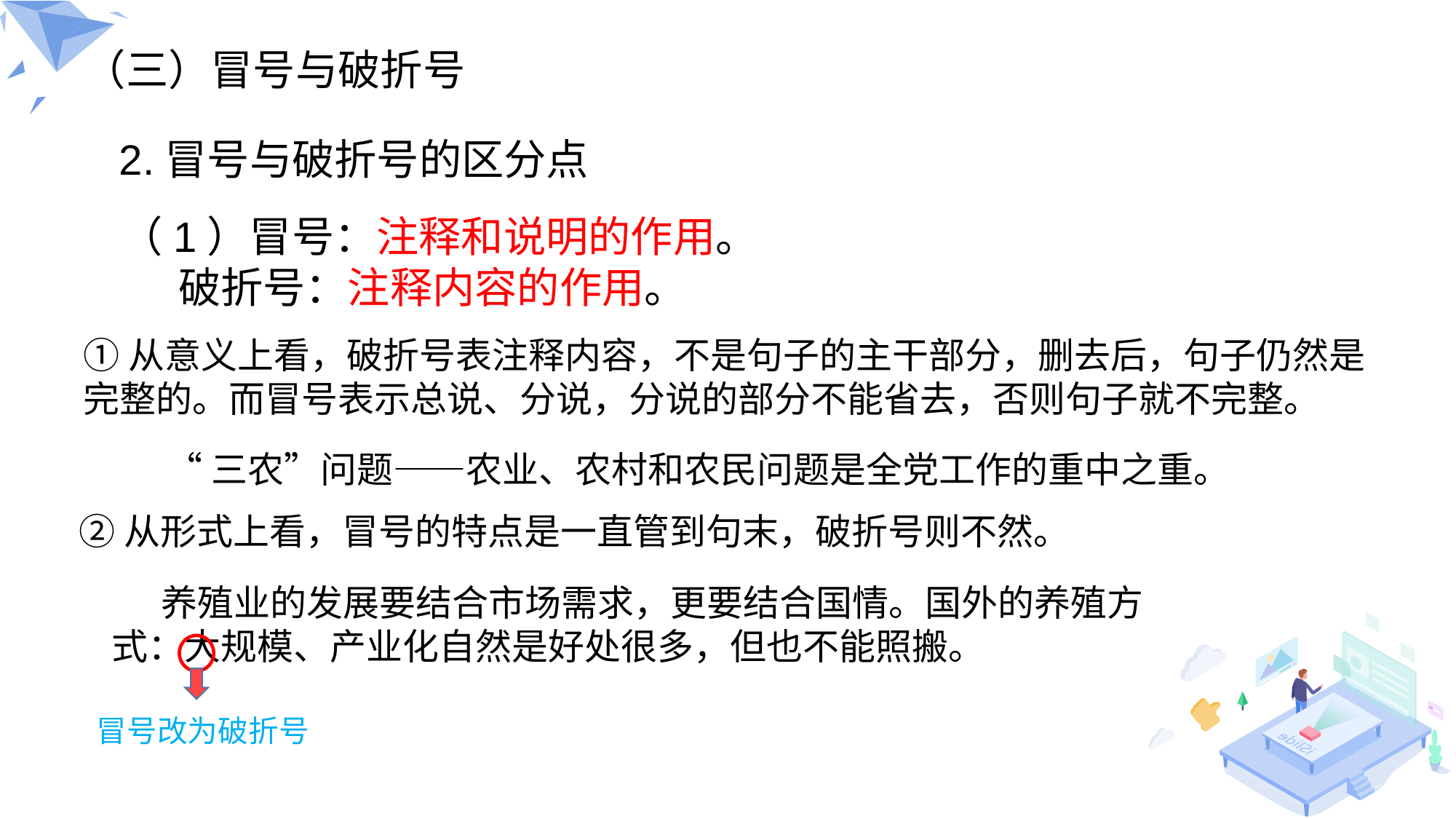

（三）冒号与破折号
2.冒号与破折号的区分点
（1）冒号：注释和说明的作用。
     破折号：注释内容的作用。
①从意义上看，破折号表注释内容，不是句子的主干部分，删去后，句子仍然是完整的。而冒号表示总说、分说，分说的部分不能省去，否则句子就不完整。
“三农”问题——农业、农村和农民问题是全党工作的重中之重。
②从形式上看，冒号的特点是一直管到句末，破折号则不然。
     养殖业的发展要结合市场需求，更要结合国情。国外的养殖方式：大规模、产业化自然是好处很多，但也不能照搬。

冒号改为破折号